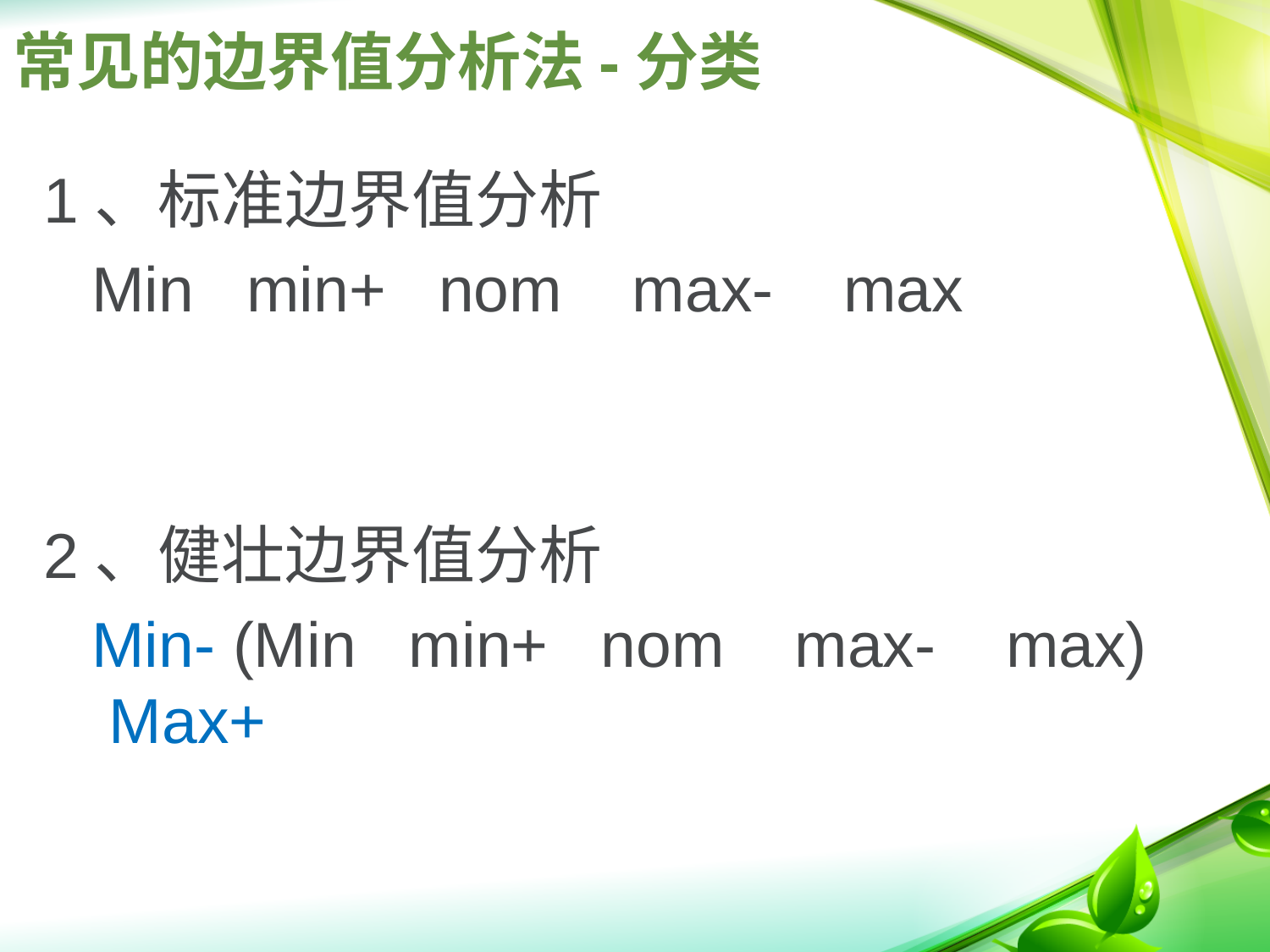

# 常见的边界值分析法-分类
1、标准边界值分析
	Min   min+   nom    max-    max

2、健壮边界值分析
	Min- (Min   min+   nom    max-    max)  Max+